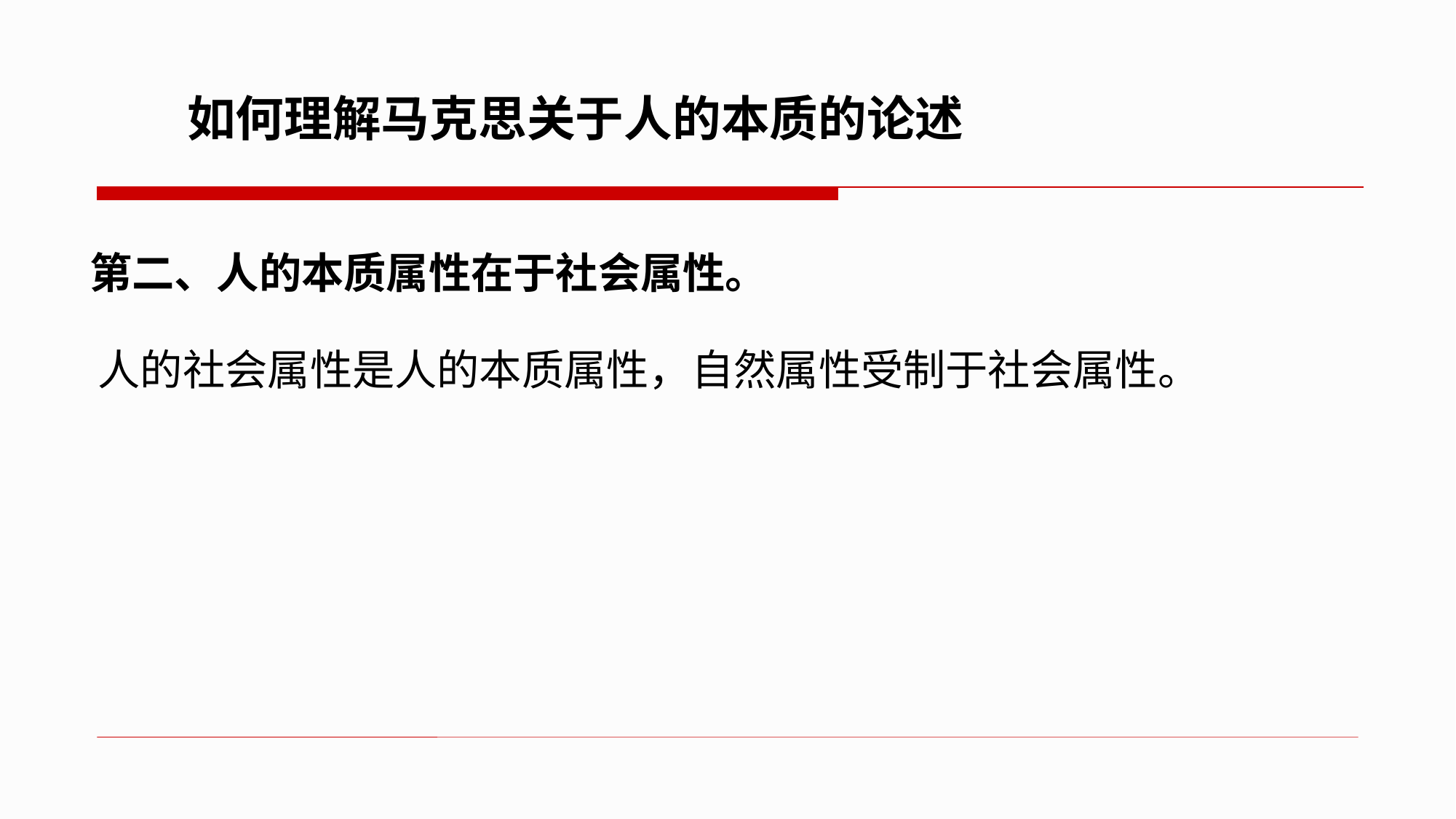

如何理解马克思关于人的本质的论述
第二、人的本质属性在于社会属性。

人的社会属性是人的本质属性，自然属性受制于社会属性。